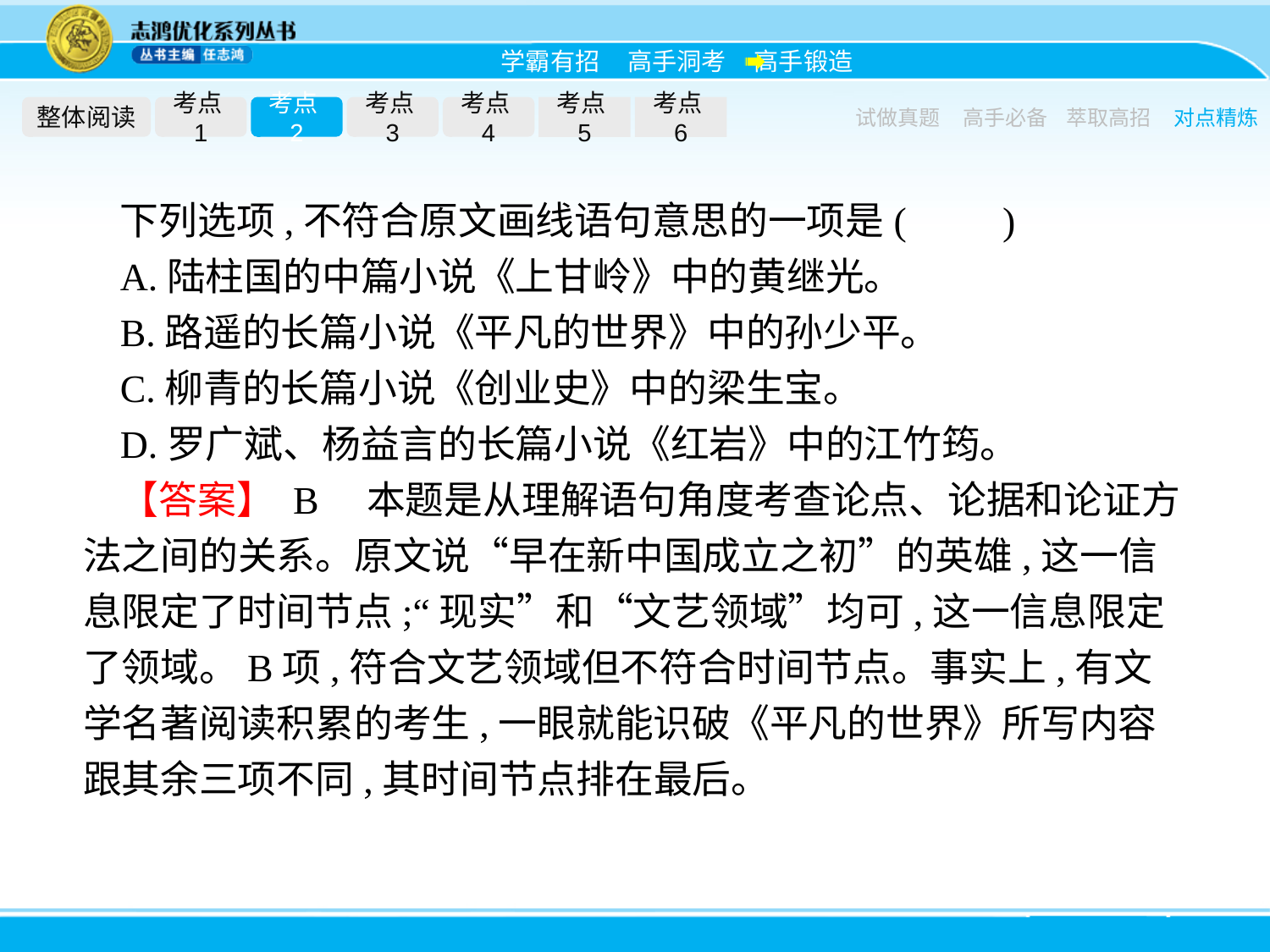

整体阅读
考点1
考点2
考点3
考点4
考点5
考点6
试做真题
高手必备
萃取高招
对点精炼
下列选项,不符合原文画线语句意思的一项是(　　)
A.陆柱国的中篇小说《上甘岭》中的黄继光。
B.路遥的长篇小说《平凡的世界》中的孙少平。
C.柳青的长篇小说《创业史》中的梁生宝。
D.罗广斌、杨益言的长篇小说《红岩》中的江竹筠。
【答案】 B　本题是从理解语句角度考查论点、论据和论证方法之间的关系。原文说“早在新中国成立之初”的英雄,这一信息限定了时间节点;“现实”和“文艺领域”均可,这一信息限定了领域。B项,符合文艺领域但不符合时间节点。事实上,有文学名著阅读积累的考生,一眼就能识破《平凡的世界》所写内容跟其余三项不同,其时间节点排在最后。